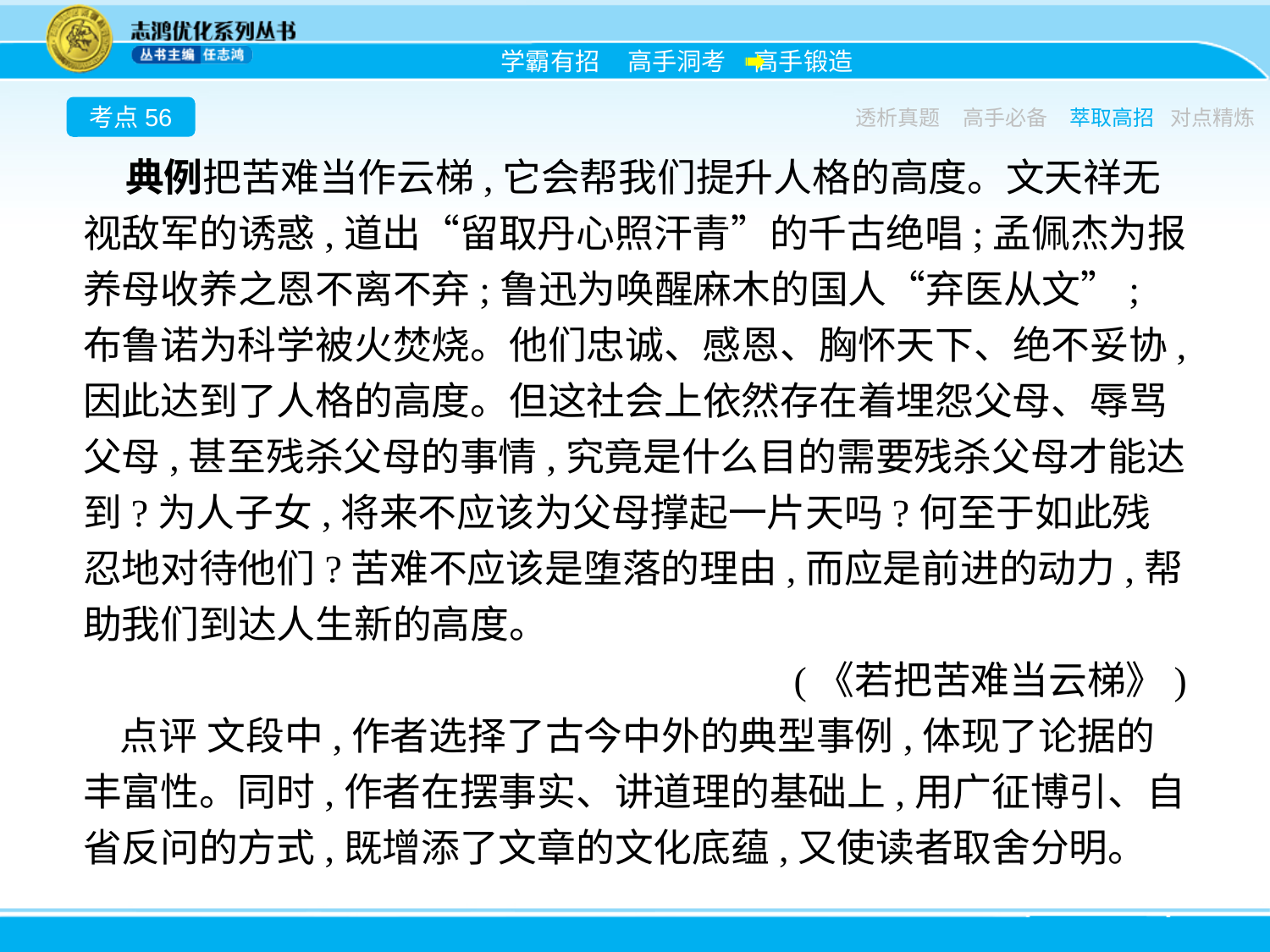

考点56
透析真题
高手必备
萃取高招
对点精炼
典例把苦难当作云梯,它会帮我们提升人格的高度。文天祥无视敌军的诱惑,道出“留取丹心照汗青”的千古绝唱;孟佩杰为报养母收养之恩不离不弃;鲁迅为唤醒麻木的国人“弃医从文”;布鲁诺为科学被火焚烧。他们忠诚、感恩、胸怀天下、绝不妥协,因此达到了人格的高度。但这社会上依然存在着埋怨父母、辱骂父母,甚至残杀父母的事情,究竟是什么目的需要残杀父母才能达到?为人子女,将来不应该为父母撑起一片天吗?何至于如此残忍地对待他们?苦难不应该是堕落的理由,而应是前进的动力,帮助我们到达人生新的高度。
(《若把苦难当云梯》)
点评 文段中,作者选择了古今中外的典型事例,体现了论据的丰富性。同时,作者在摆事实、讲道理的基础上,用广征博引、自省反问的方式,既增添了文章的文化底蕴,又使读者取舍分明。